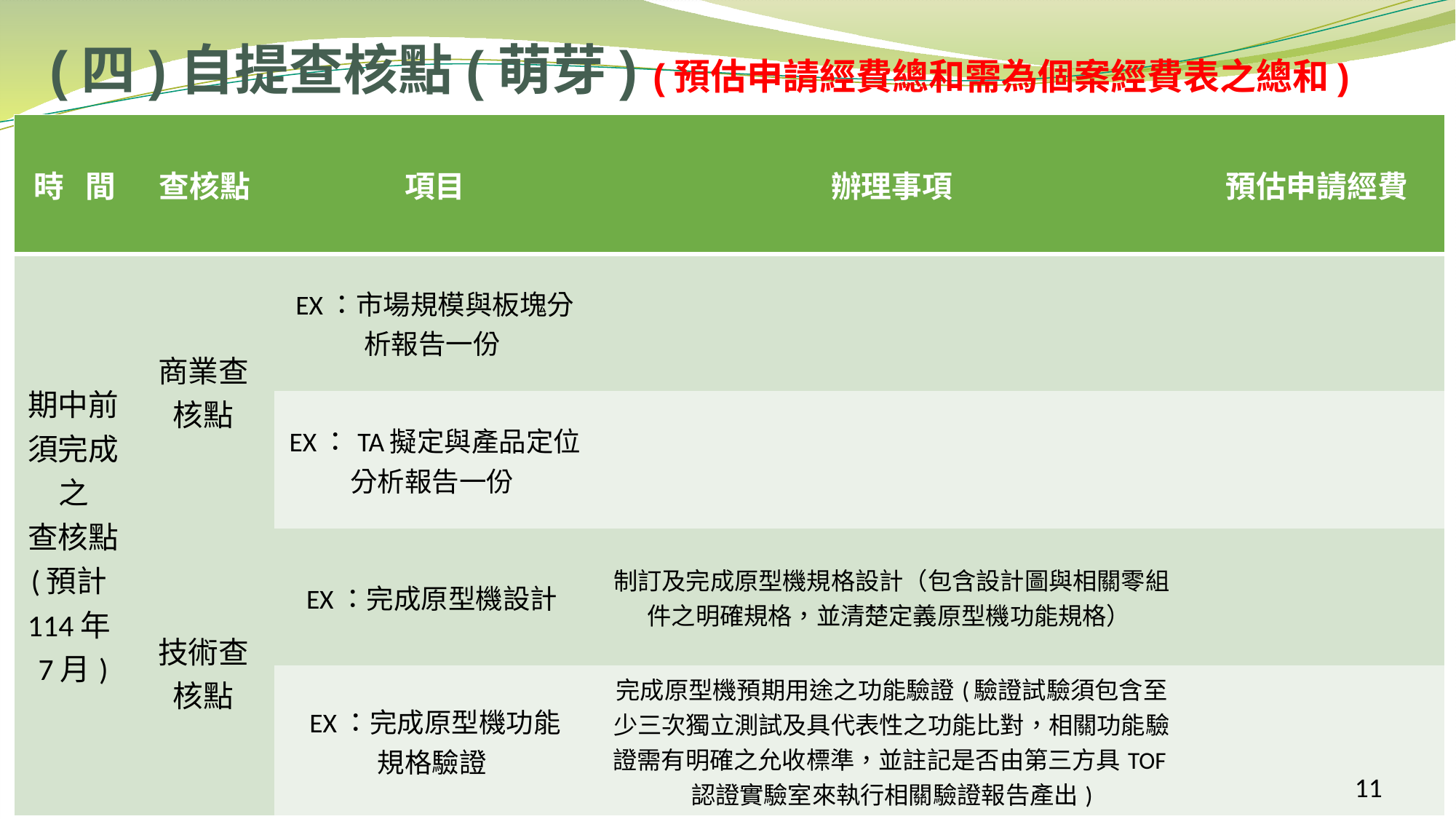

# (四)自提查核點(萌芽) (預估申請經費總和需為個案經費表之總和)
| 時 間 | 查核點 | 項目 | 辦理事項 | 預估申請經費 |
| --- | --- | --- | --- | --- |
| 期中前 須完成之 查核點 (預計114年7月) | 商業查核點 | EX：市場規模與板塊分析報告一份 |  |  |
|  |  | EX：TA擬定與產品定位分析報告一份 |  |  |
|  | 技術查核點 | EX：完成原型機設計 | 制訂及完成原型機規格設計（包含設計圖與相關零組件之明確規格，並清楚定義原型機功能規格） |  |
|  |  | EX：完成原型機功能 規格驗證 | 完成原型機預期用途之功能驗證(驗證試驗須包含至少三次獨立測試及具代表性之功能比對，相關功能驗證需有明確之允收標準，並註記是否由第三方具TOF認證實驗室來執行相關驗證報告產出) |  |
11